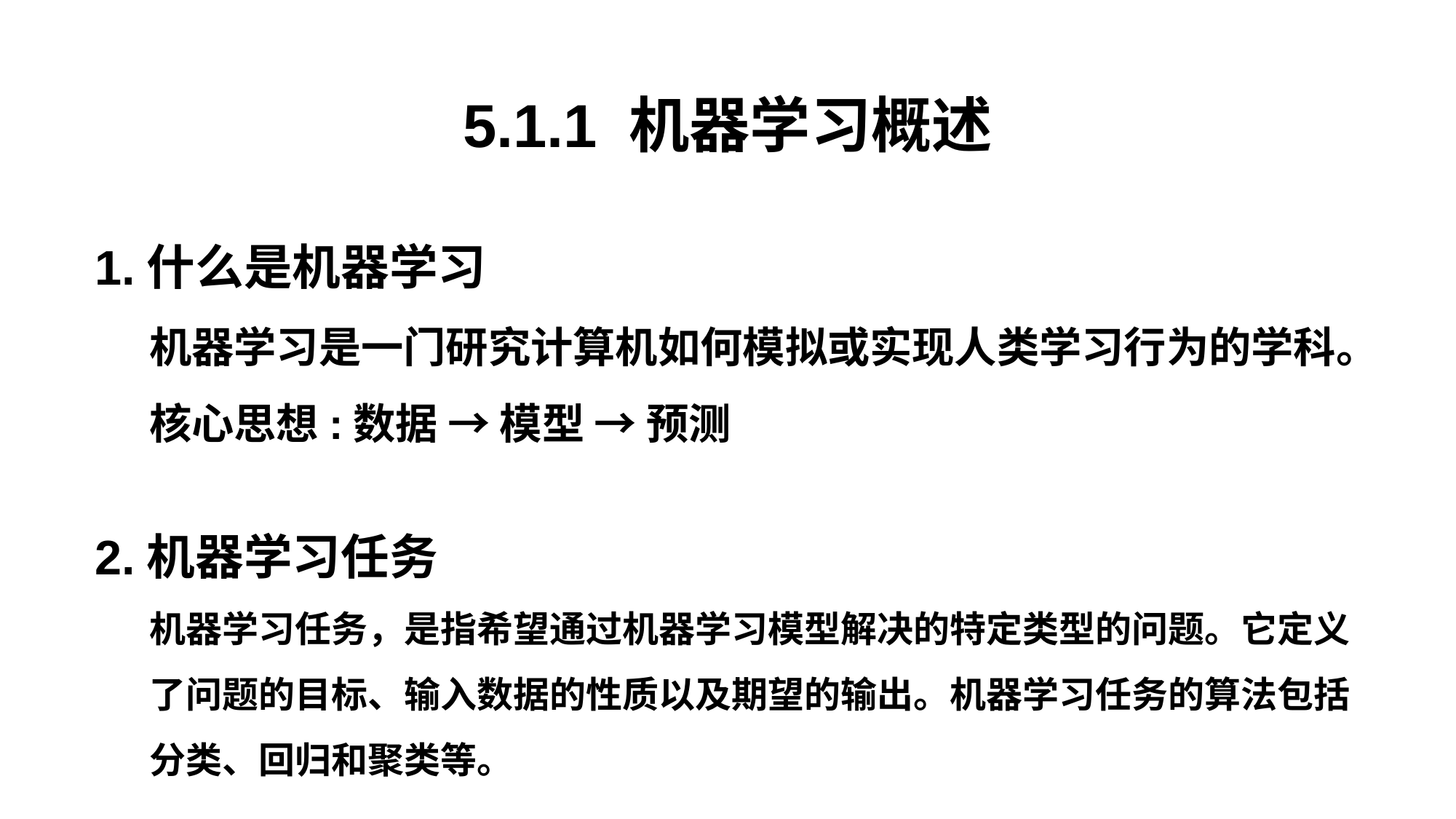

5.1.1 机器学习概述
1.什么是机器学习
机器学习是一门研究计算机如何模拟或实现人类学习行为的学科。
核心思想:数据 → 模型 → 预测

2.机器学习任务
机器学习任务，是指希望通过机器学习模型解决的特定类型的问题。它定义了问题的目标、输入数据的性质以及期望的输出。机器学习任务的算法包括分类、回归和聚类等。